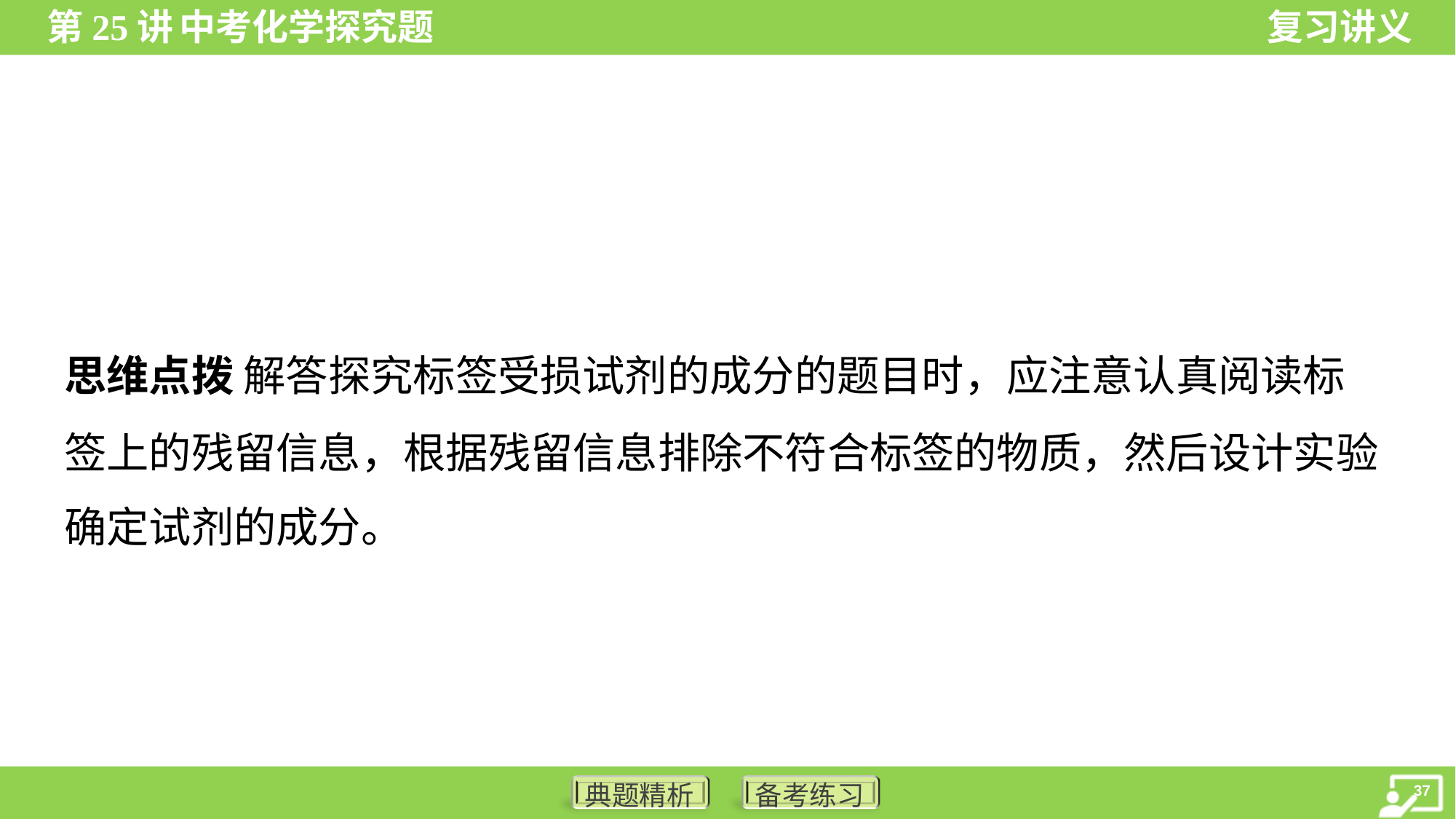

思维点拨 解答探究标签受损试剂的成分的题目时，应注意认真阅读标
签上的残留信息，根据残留信息排除不符合标签的物质，然后设计实验
确定试剂的成分。